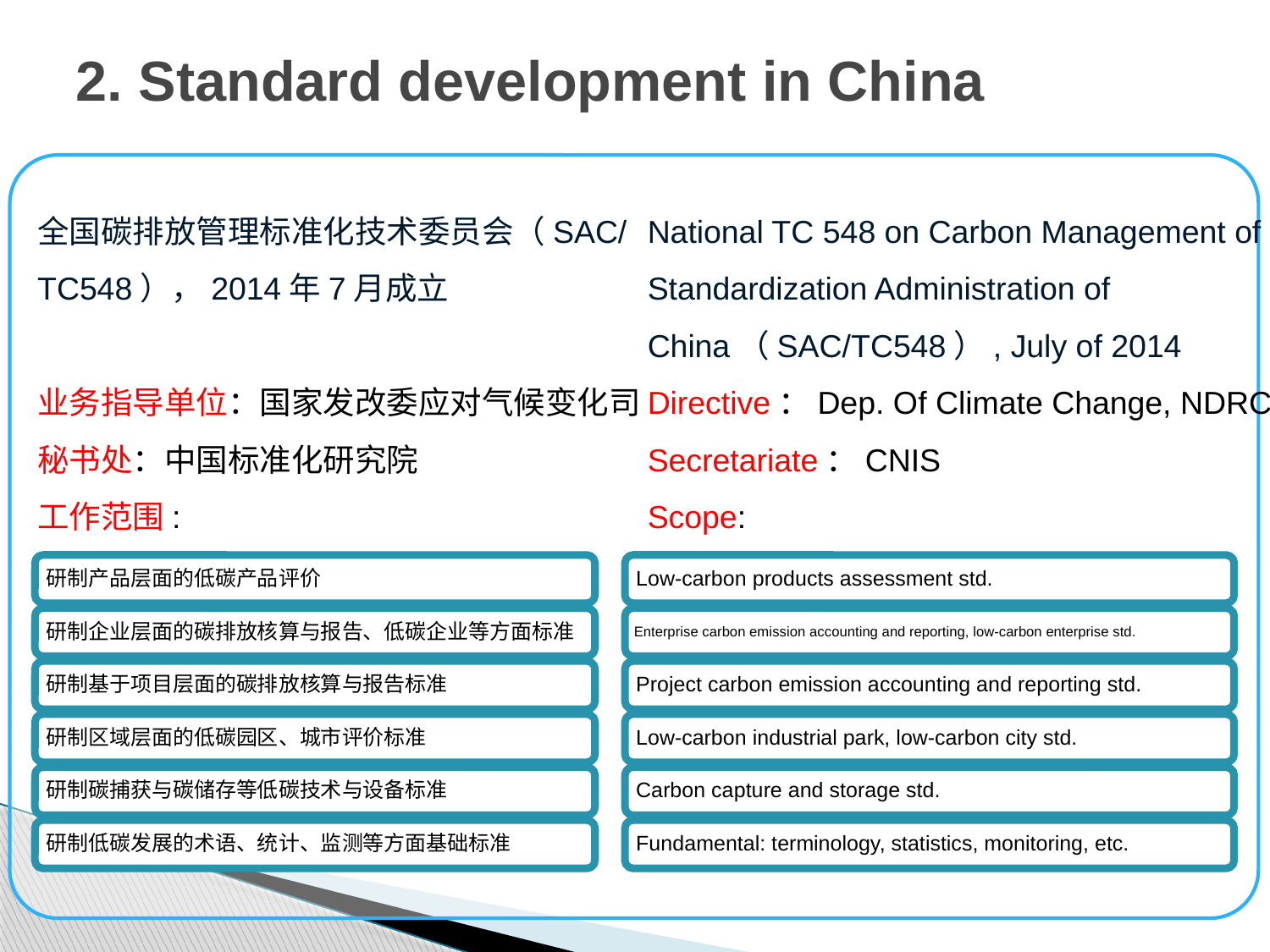

4. 企业碳排放报告支撑工作
2. Standard development in China

全国碳排放管理标准化技术委员会（SAC/TC548），2014年7月成立

业务指导单位：国家发改委应对气候变化司
秘书处：中国标准化研究院
工作范围:
National TC 548 on Carbon Management of Standardization Administration of China（SAC/TC548）, July of 2014
Directive：Dep. Of Climate Change, NDRC
Secretariate：CNIS
Scope:
研制产品层面的低碳产品评价
研制企业层面的碳排放核算与报告、低碳企业等方面标准
研制基于项目层面的碳排放核算与报告标准
研制区域层面的低碳园区、城市评价标准
研制碳捕获与碳储存等低碳技术与设备标准
研制低碳发展的术语、统计、监测等方面基础标准
Low-carbon products assessment std.
Enterprise carbon emission accounting and reporting, low-carbon enterprise std.
Project carbon emission accounting and reporting std.
Low-carbon industrial park, low-carbon city std.
Carbon capture and storage std.
Fundamental: terminology, statistics, monitoring, etc.